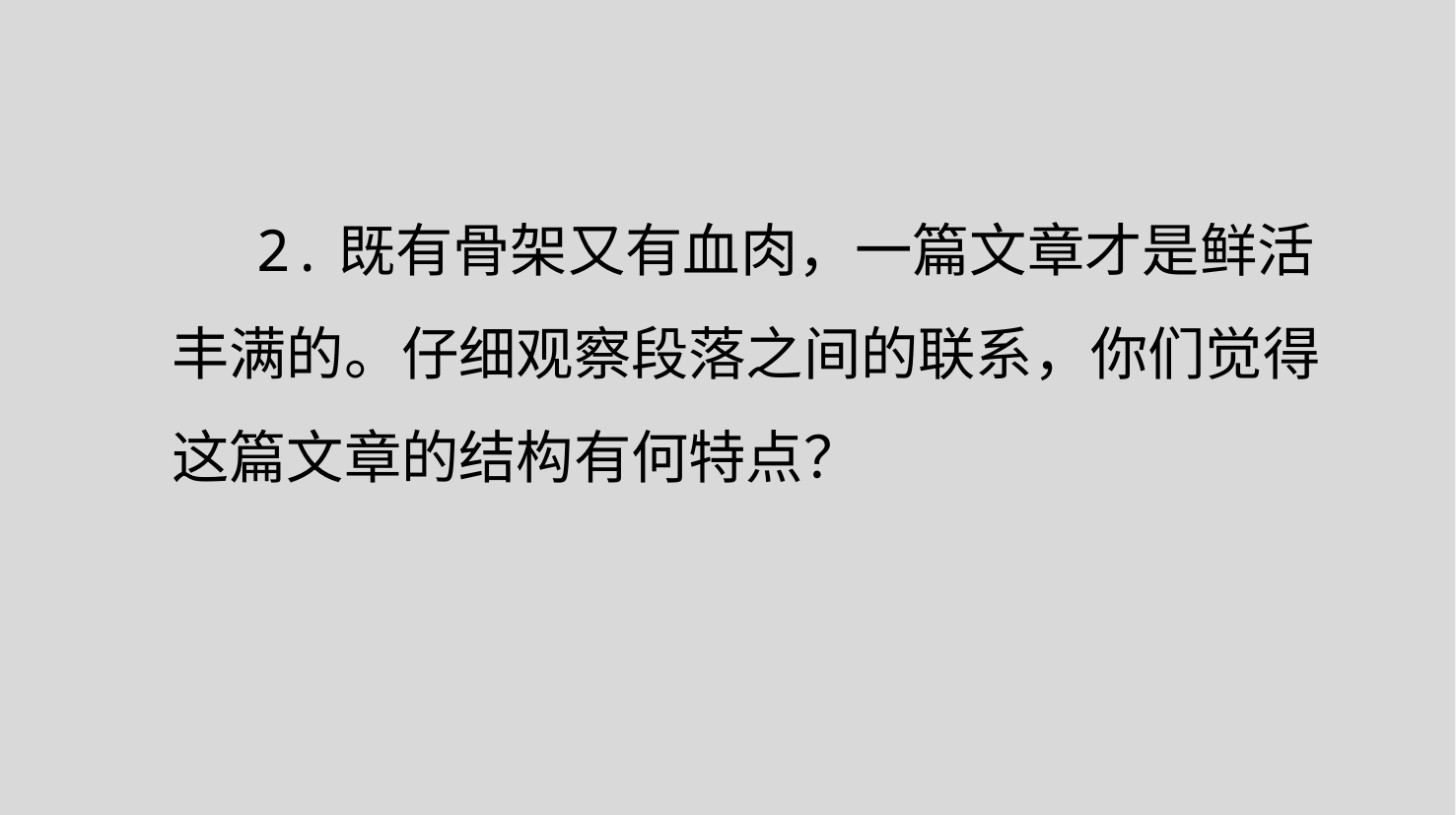

2.既有骨架又有血肉，一篇文章才是鲜活丰满的。仔细观察段落之间的联系，你们觉得这篇文章的结构有何特点？